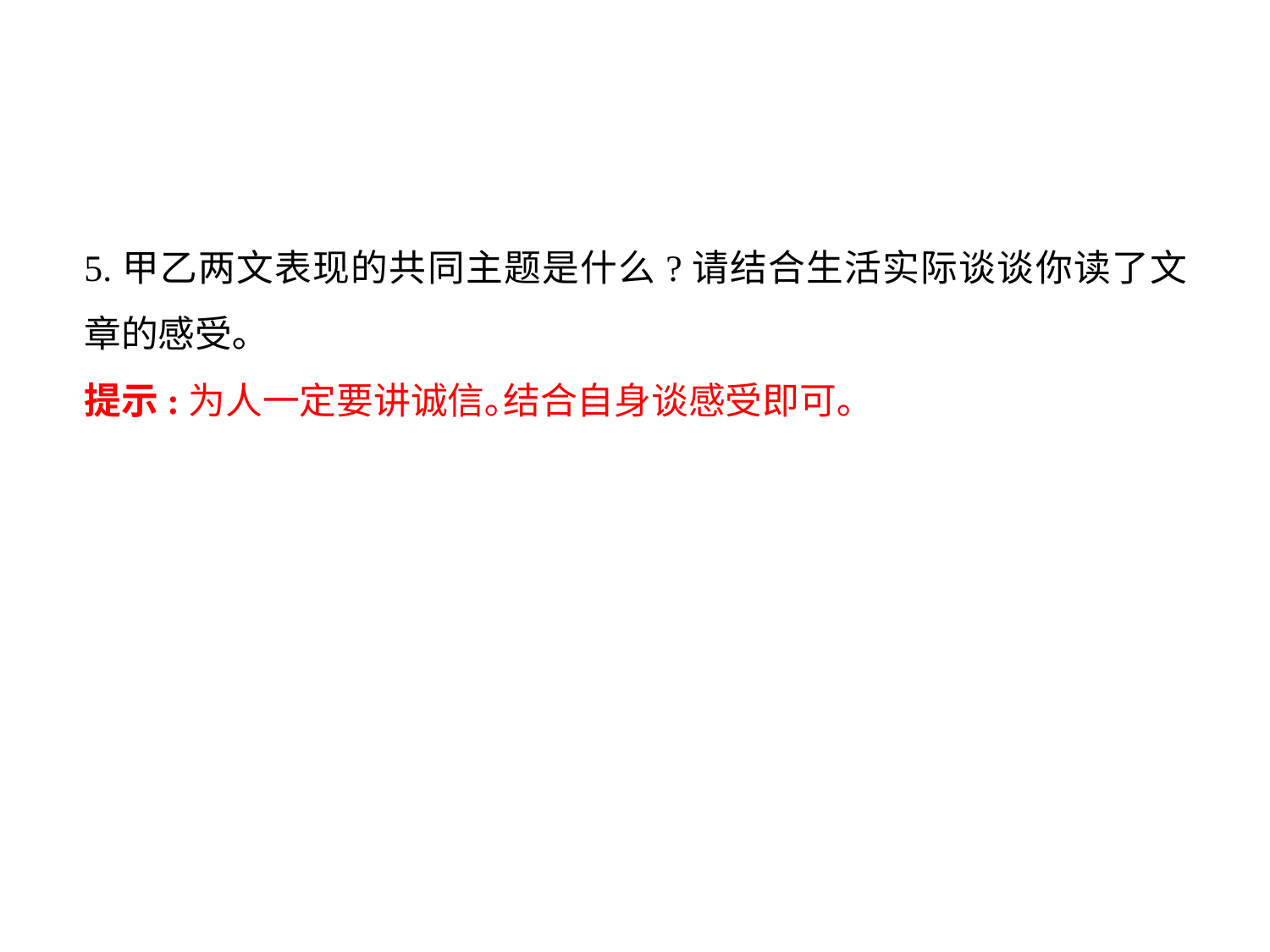

5.甲乙两文表现的共同主题是什么?请结合生活实际谈谈你读了文章的感受｡
提示:为人一定要讲诚信｡结合自身谈感受即可｡